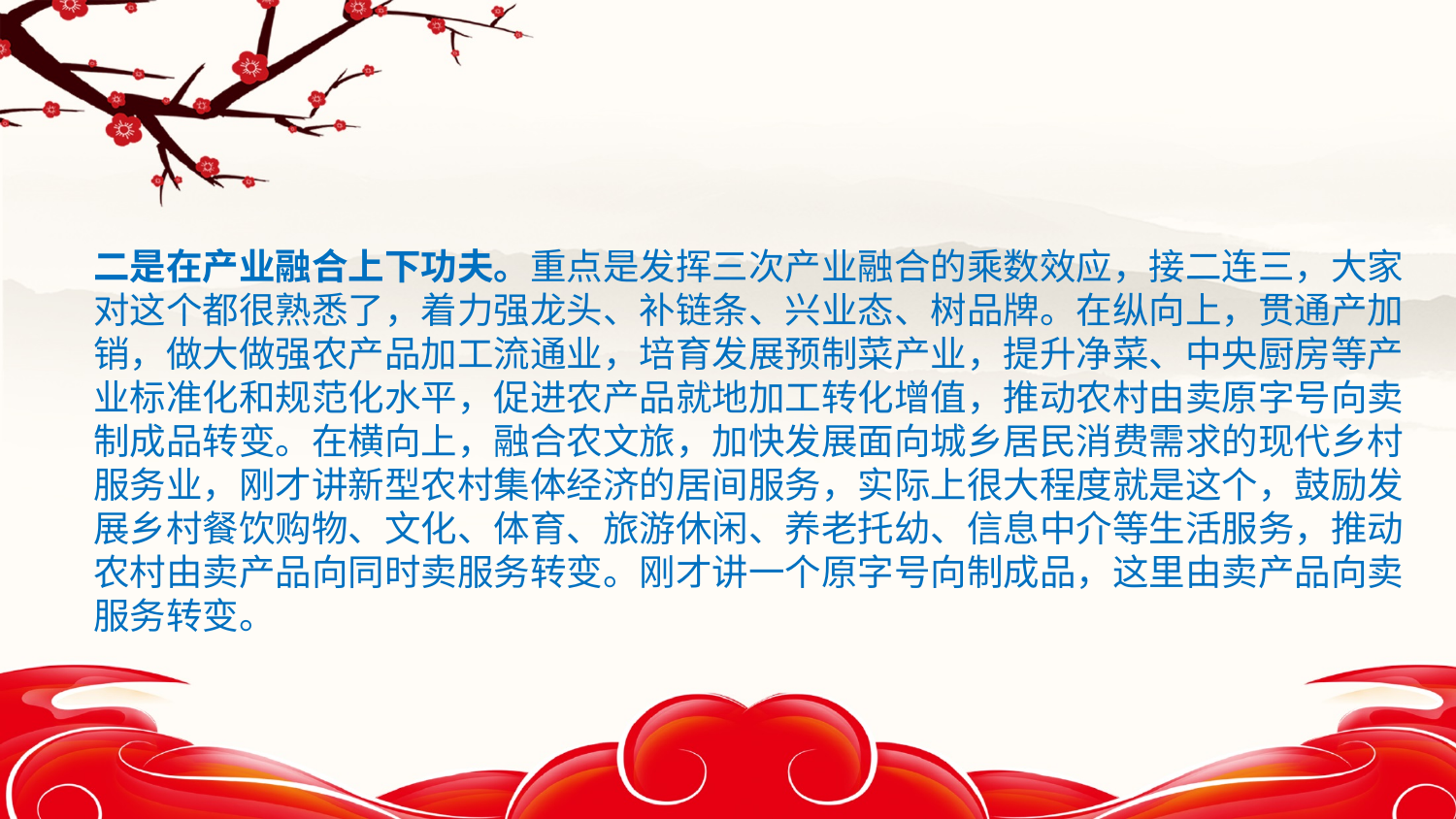

二是在产业融合上下功夫。重点是发挥三次产业融合的乘数效应，接二连三，大家对这个都很熟悉了，着力强龙头、补链条、兴业态、树品牌。在纵向上，贯通产加销，做大做强农产品加工流通业，培育发展预制菜产业，提升净菜、中央厨房等产业标准化和规范化水平，促进农产品就地加工转化增值，推动农村由卖原字号向卖制成品转变。在横向上，融合农文旅，加快发展面向城乡居民消费需求的现代乡村服务业，刚才讲新型农村集体经济的居间服务，实际上很大程度就是这个，鼓励发展乡村餐饮购物、文化、体育、旅游休闲、养老托幼、信息中介等生活服务，推动农村由卖产品向同时卖服务转变。刚才讲一个原字号向制成品，这里由卖产品向卖服务转变。